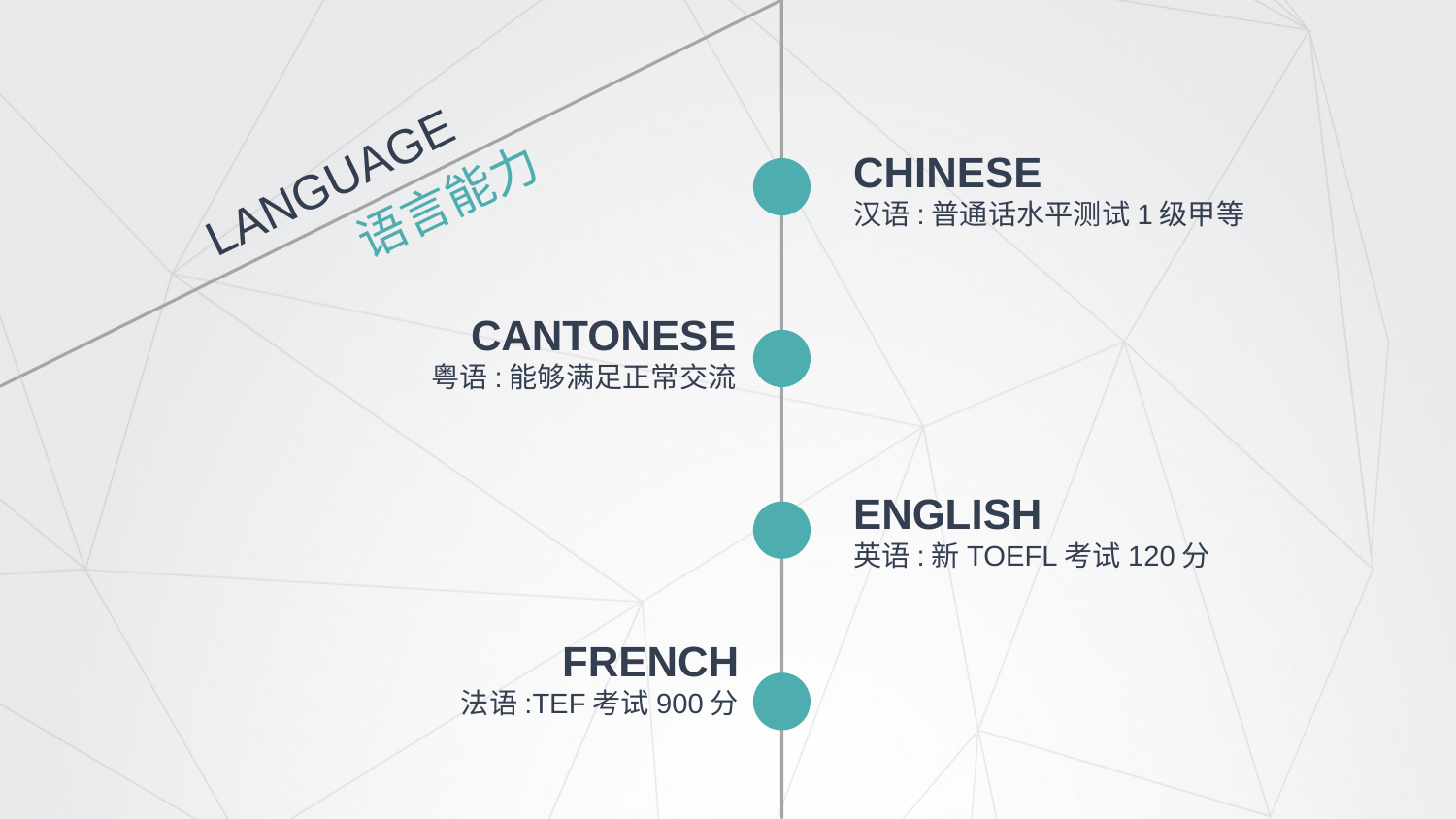

LANGUAGE
CHINESE
汉语:普通话水平测试1级甲等
语言能力

CANTONESE
粤语:能够满足正常交流

ENGLISH
英语:新TOEFL考试120分

FRENCH
法语:TEF考试900分